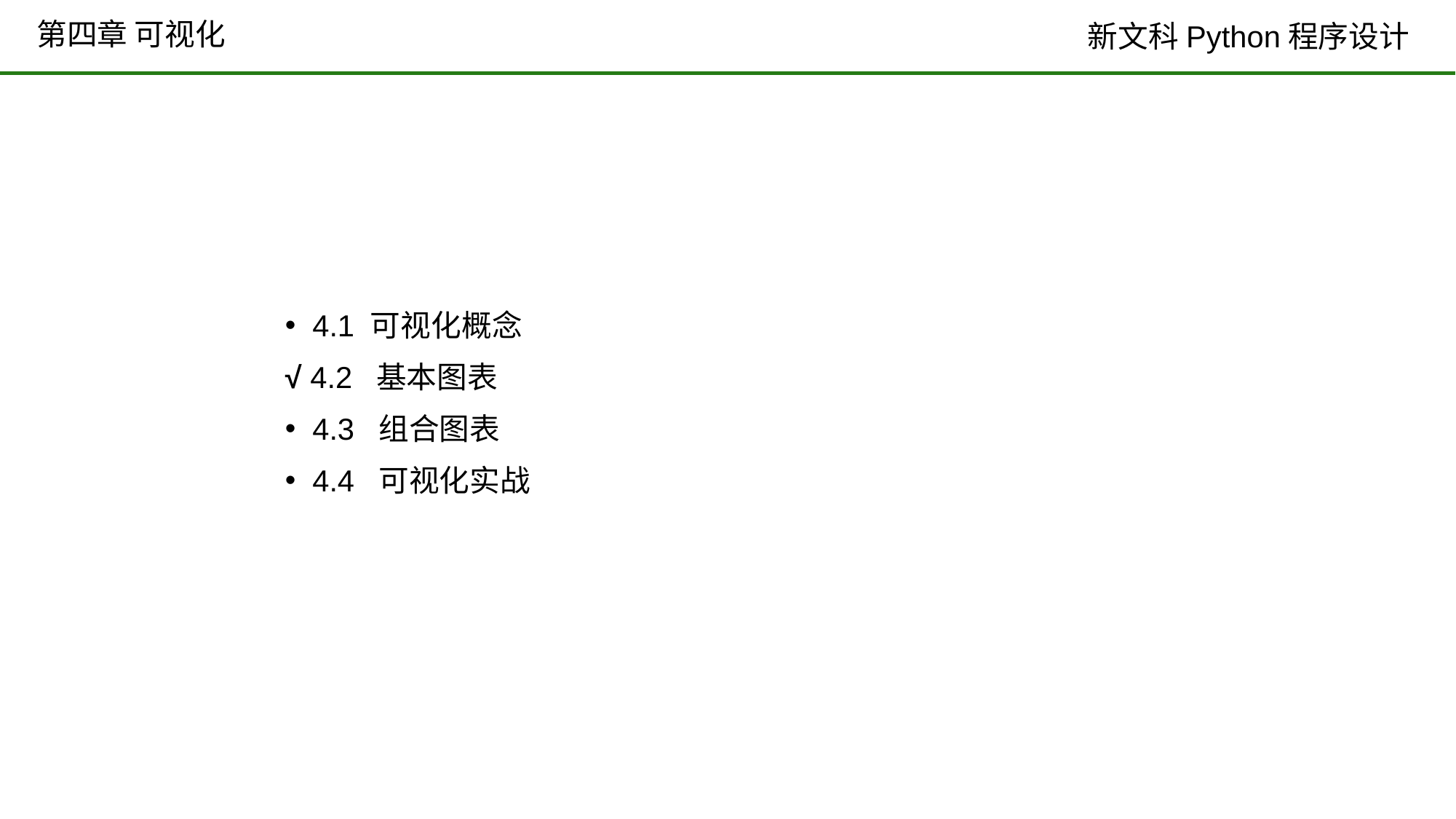

# 第四章 可视化
4.1 可视化概念
√ 4.2  基本图表
4.3  组合图表
4.4  可视化实战